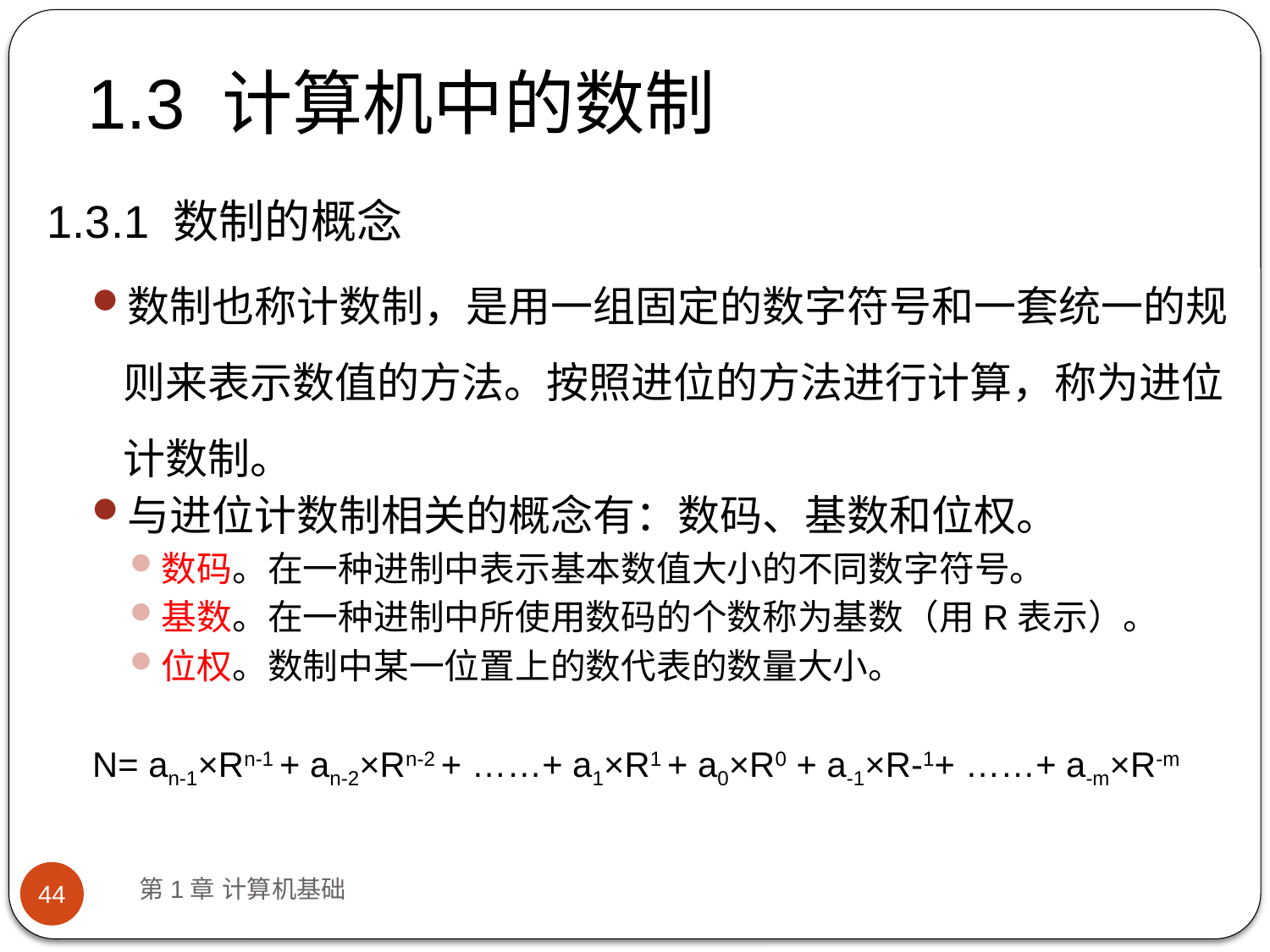

# 1.3 计算机中的数制
1.3.1 数制的概念
数制也称计数制，是用一组固定的数字符号和一套统一的规则来表示数值的方法。按照进位的方法进行计算，称为进位计数制。
与进位计数制相关的概念有：数码、基数和位权。
数码。在一种进制中表示基本数值大小的不同数字符号。
基数。在一种进制中所使用数码的个数称为基数（用R表示）。
位权。数制中某一位置上的数代表的数量大小。

N= an-1×Rn-1 + an-2×Rn-2 + ……+ a1×R1 + a0×R0 + a-1×R-1+ ……+ a-m×R-m

第1章 计算机基础
44